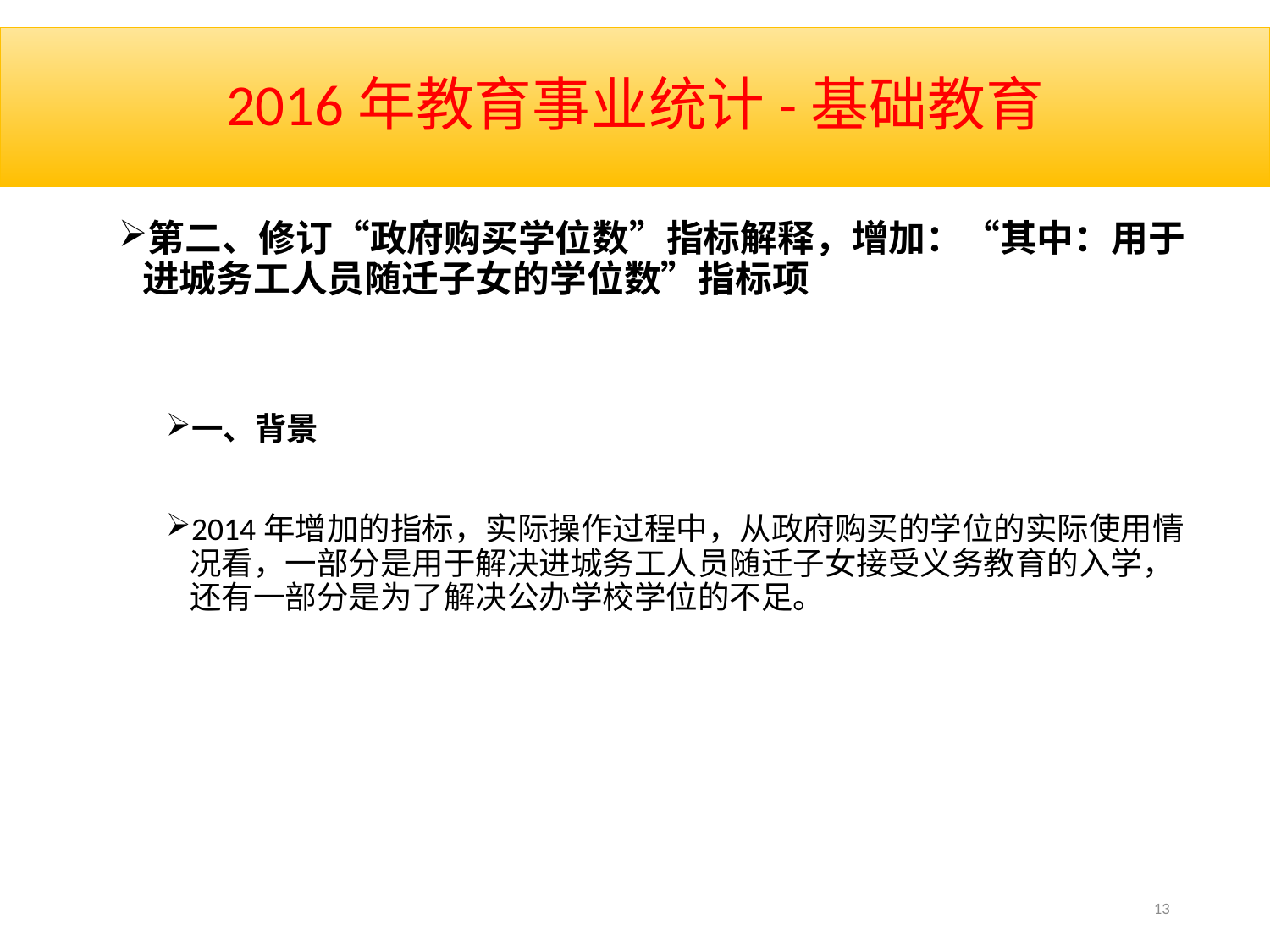

# 2016年教育事业统计-基础教育
第二、修订“政府购买学位数”指标解释，增加：“其中：用于进城务工人员随迁子女的学位数”指标项

一、背景

2014年增加的指标，实际操作过程中，从政府购买的学位的实际使用情况看，一部分是用于解决进城务工人员随迁子女接受义务教育的入学，还有一部分是为了解决公办学校学位的不足。
13